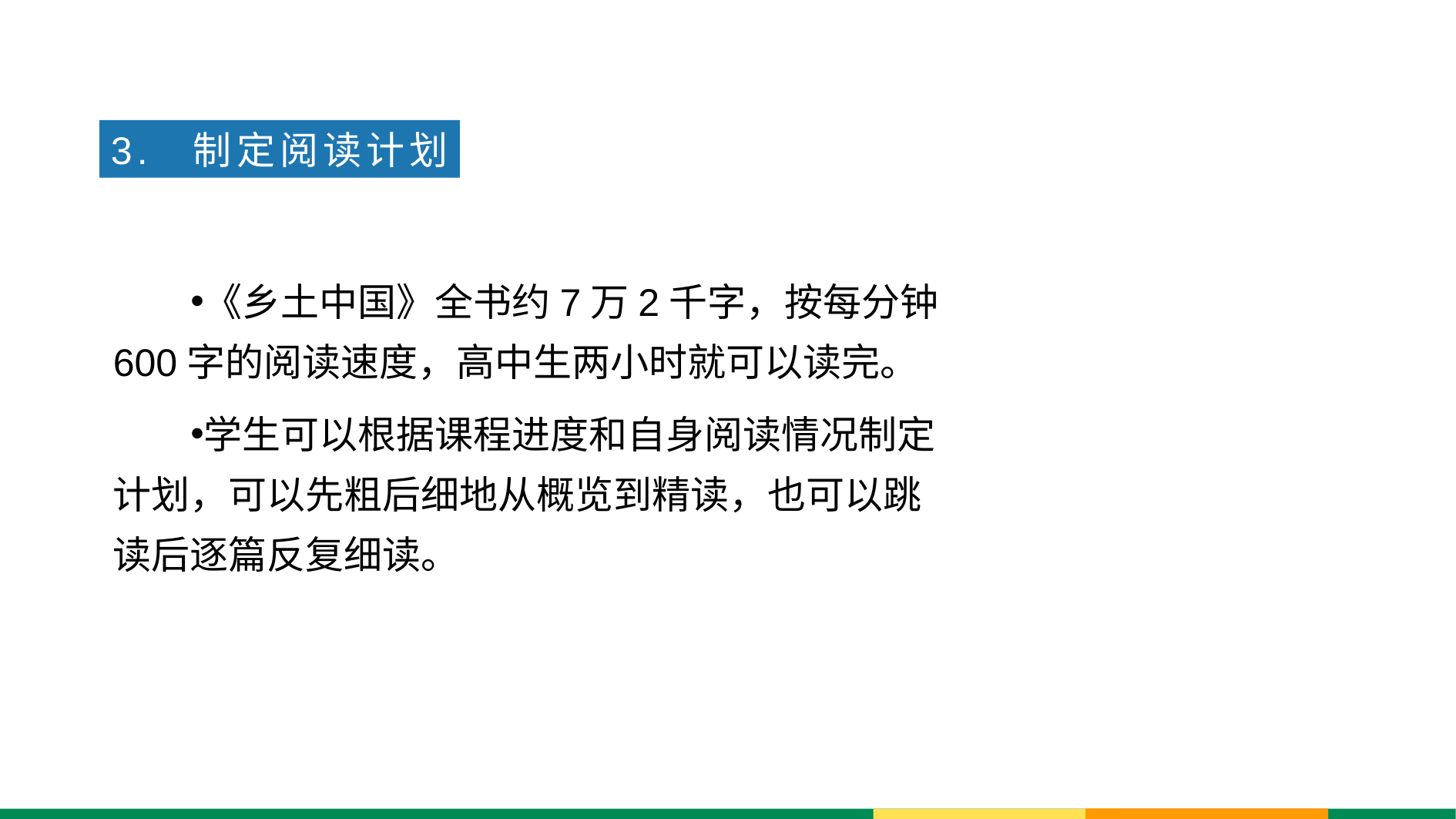

3.  制定阅读计划
《乡土中国》全书约7万2千字，按每分钟600字的阅读速度，高中生两小时就可以读完。
学生可以根据课程进度和自身阅读情况制定计划，可以先粗后细地从概览到精读，也可以跳读后逐篇反复细读。